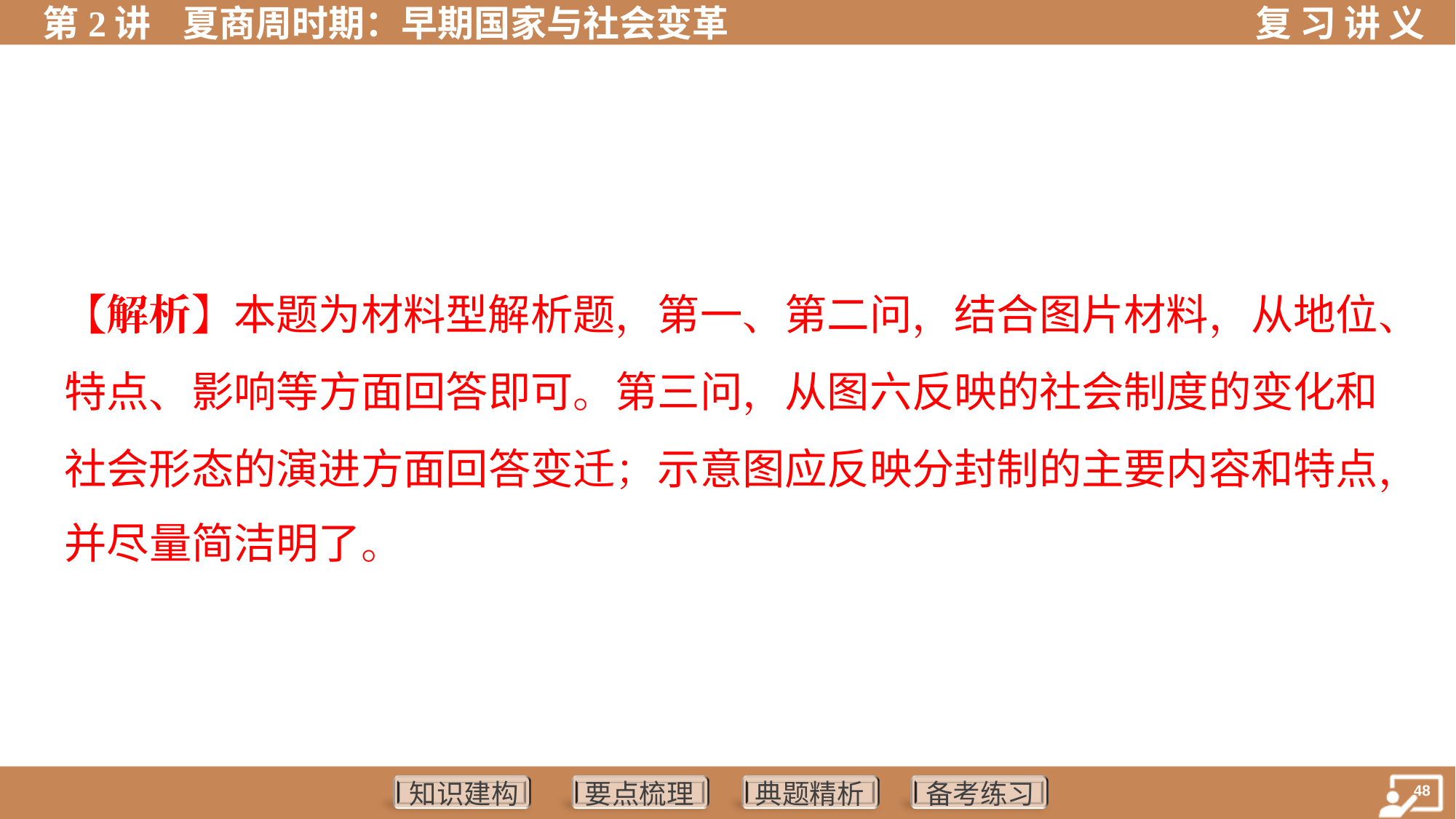

【解析】本题为材料型解析题，第一、第二问，结合图片材料，从地位、
特点、影响等方面回答即可。第三问，从图六反映的社会制度的变化和
社会形态的演进方面回答变迁；示意图应反映分封制的主要内容和特点，
并尽量简洁明了。